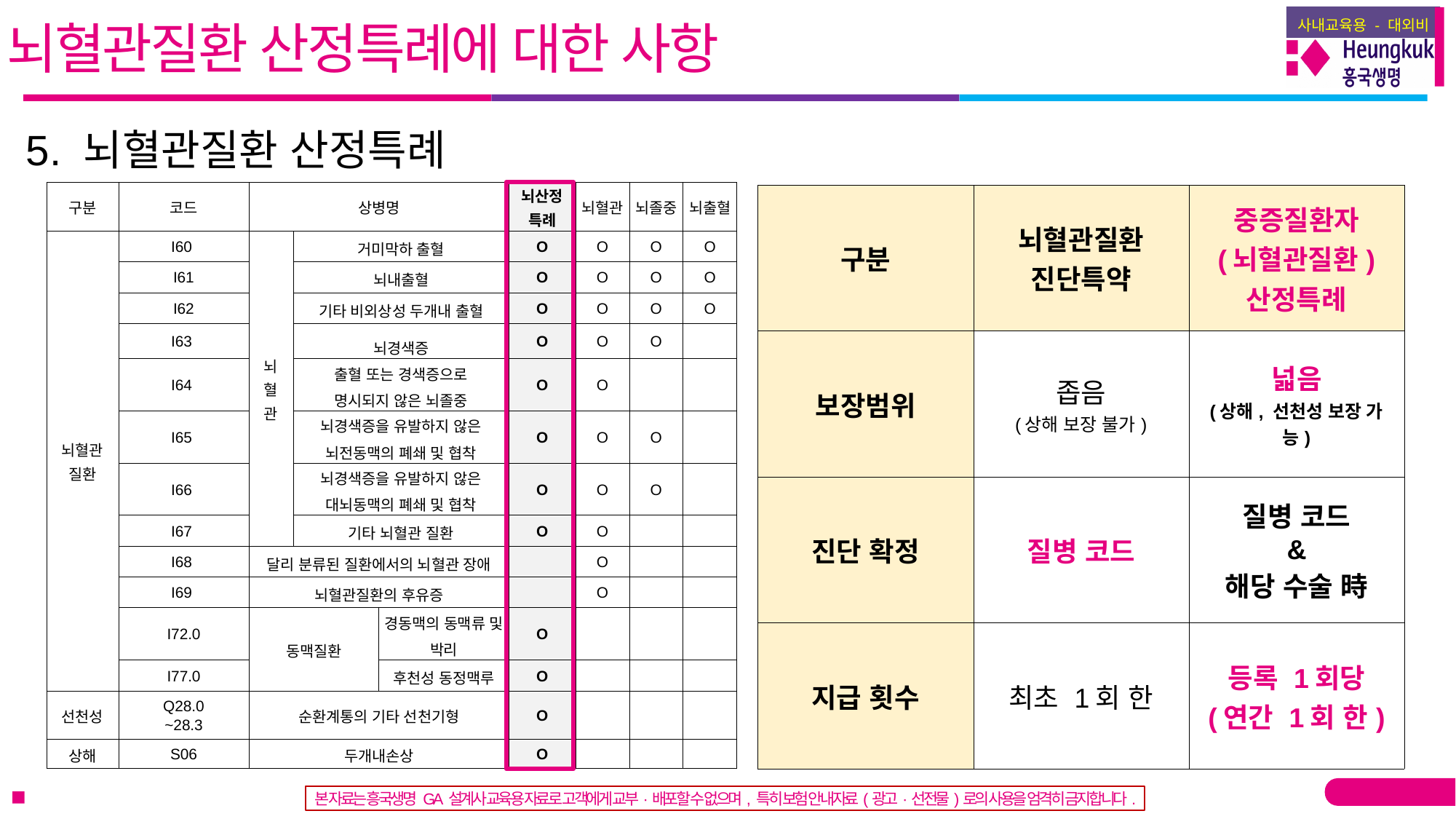

뇌혈관질환 산정특례에 대한 사항
5. 뇌혈관질환 산정특례
| 구분 | 코드 | 상병명 |  |  | 뇌산정 특례 | 뇌혈관 | 뇌졸중 | 뇌출혈 |
| --- | --- | --- | --- | --- | --- | --- | --- | --- |
| 뇌혈관 질환 | I60 | 뇌 혈 관 | 거미막하 출혈 |  | O | O | O | O |
|  | I61 |  | 뇌내출혈 |  | O | O | O | O |
|  | I62 |  | 기타 비외상성 두개내 출혈 |  | O | O | O | O |
|  | I63 |  | 뇌경색증 |  | O | O | O |  |
|  | I64 |  | 출혈 또는 경색증으로 명시되지 않은 뇌졸중 |  | O | O |  |  |
|  | I65 |  | 뇌경색증을 유발하지 않은 뇌전동맥의 폐쇄 및 협착 |  | O | O | O |  |
|  | I66 |  | 뇌경색증을 유발하지 않은 대뇌동맥의 폐쇄 및 협착 |  | O | O | O |  |
|  | I67 |  | 기타 뇌혈관 질환 |  | O | O |  |  |
|  | I68 | 달리 분류된 질환에서의 뇌혈관 장애 |  |  |  | O |  |  |
|  | I69 | 뇌혈관질환의 후유증 |  |  |  | O |  |  |
|  | I72.0 | 동맥질환 |  | 경동맥의 동맥류 및 박리 | O |  |  |  |
|  | I77.0 |  |  | 후천성 동정맥루 | O |  |  |  |
| 선천성 | Q28.0 ~28.3 | 순환계통의 기타 선천기형 |  |  | O |  |  |  |
| 상해 | S06 | 두개내손상 |  |  | O |  |  |  |

| 구분 | 뇌혈관질환 진단특약 | 중증질환자 (뇌혈관질환) 산정특례 |
| --- | --- | --- |
| 보장범위 | 좁음 (상해 보장 불가) | 넓음 (상해, 선천성 보장 가능) |
| 진단 확정 | 질병 코드 | 질병 코드 & 해당 수술 時 |
| 지급 횟수 | 최초 1회 한 | 등록 1회당 (연간 1회 한) |